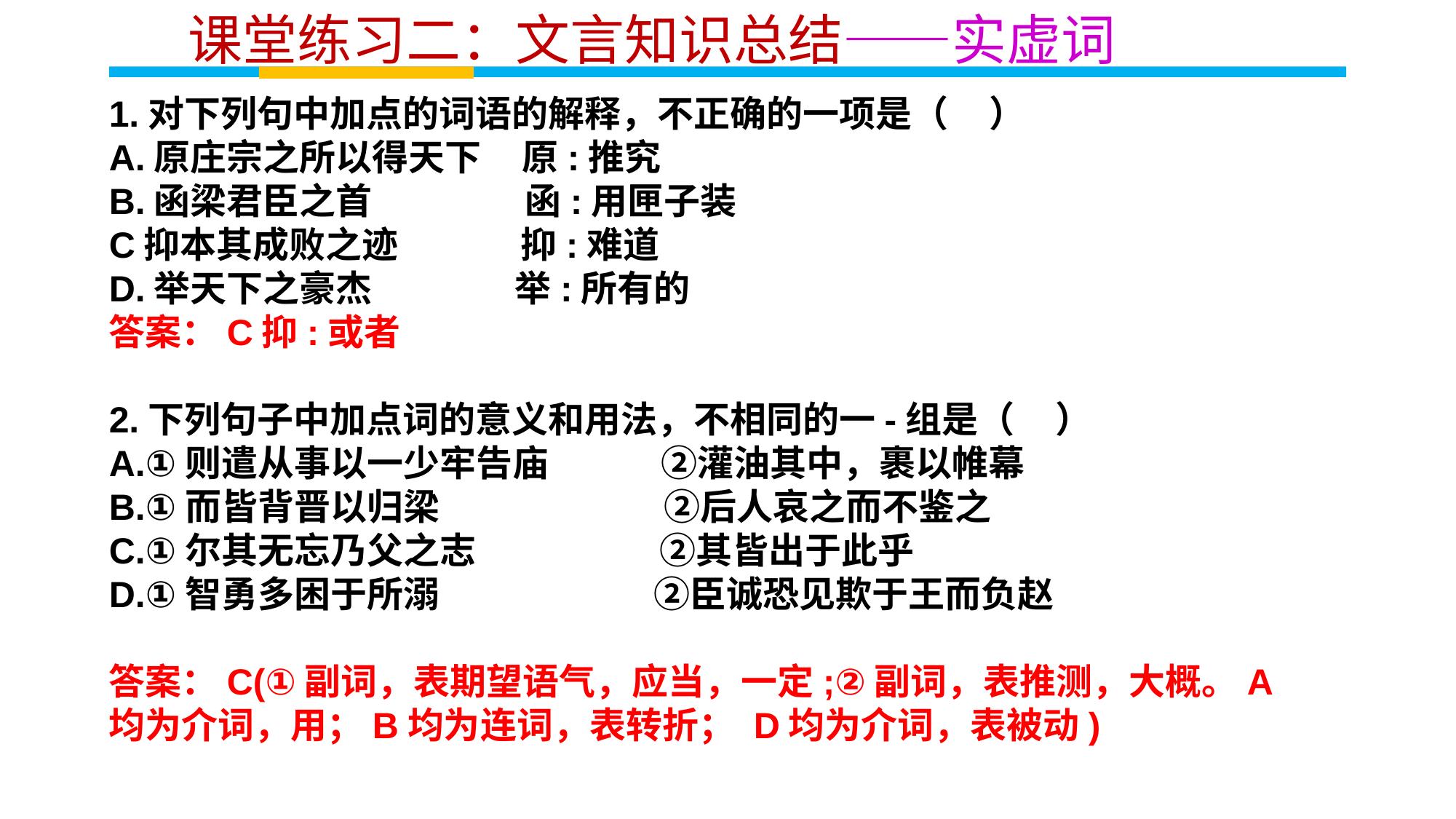

课堂练习二：文言知识总结——实虚词

1.对下列句中加点的词语的解释，不正确的一项是（    ）
A.原庄宗之所以得天下    原:推究
B.函梁君臣之首               函:用匣子装
C抑本其成败之迹            抑:难道
D.举天下之豪杰              举:所有的
答案：C抑:或者

2.下列句子中加点词的意义和用法，不相同的一-组是（    ）
A.①则遣从事以一少牢告庙           ②灌油其中，裹以帷幕
B.①而皆背晋以归梁                      ②后人哀之而不鉴之
C.①尔其无忘乃父之志                  ②其皆出于此乎
D.①智勇多困于所溺                     ②臣诚恐见欺于王而负赵

答案：C(①副词，表期望语气，应当，一定;②副词，表推测，大概。A均为介词，用；B均为连词，表转折； D均为介词，表被动)